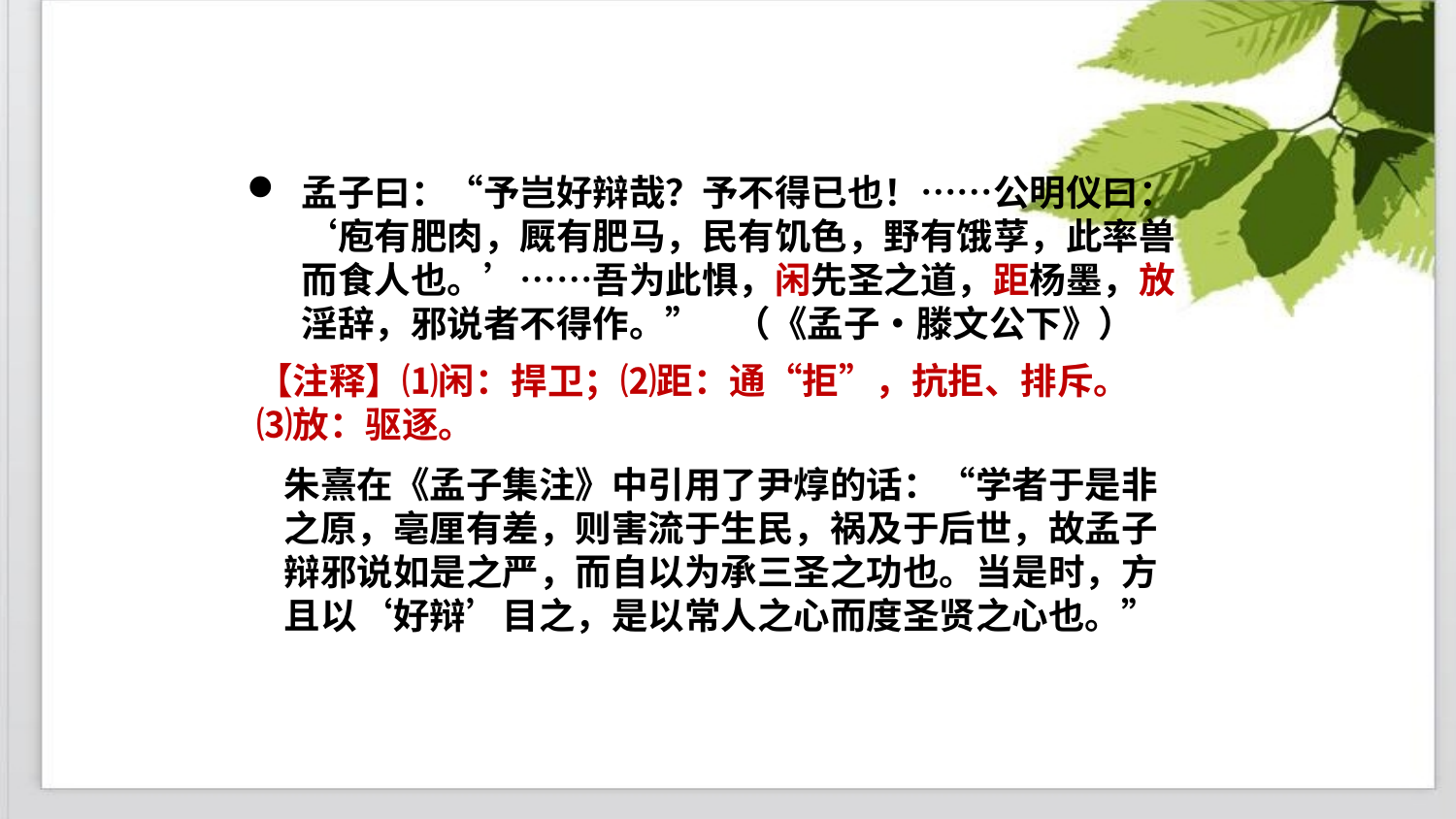

孟子曰：“予岂好辩哉？予不得已也！……公明仪曰：‘庖有肥肉，厩有肥马，民有饥色，野有饿莩，此率兽而食人也。’……吾为此惧，闲先圣之道，距杨墨，放淫辞，邪说者不得作。”    （《孟子•滕文公下》）
【注释】⑴闲：捍卫；⑵距：通“拒”，抗拒、排斥。⑶放：驱逐。
朱熹在《孟子集注》中引用了尹焞的话：“学者于是非之原，亳厘有差，则害流于生民，祸及于后世，故孟子辩邪说如是之严，而自以为承三圣之功也。当是时，方且以‘好辩’目之，是以常人之心而度圣贤之心也。”
15